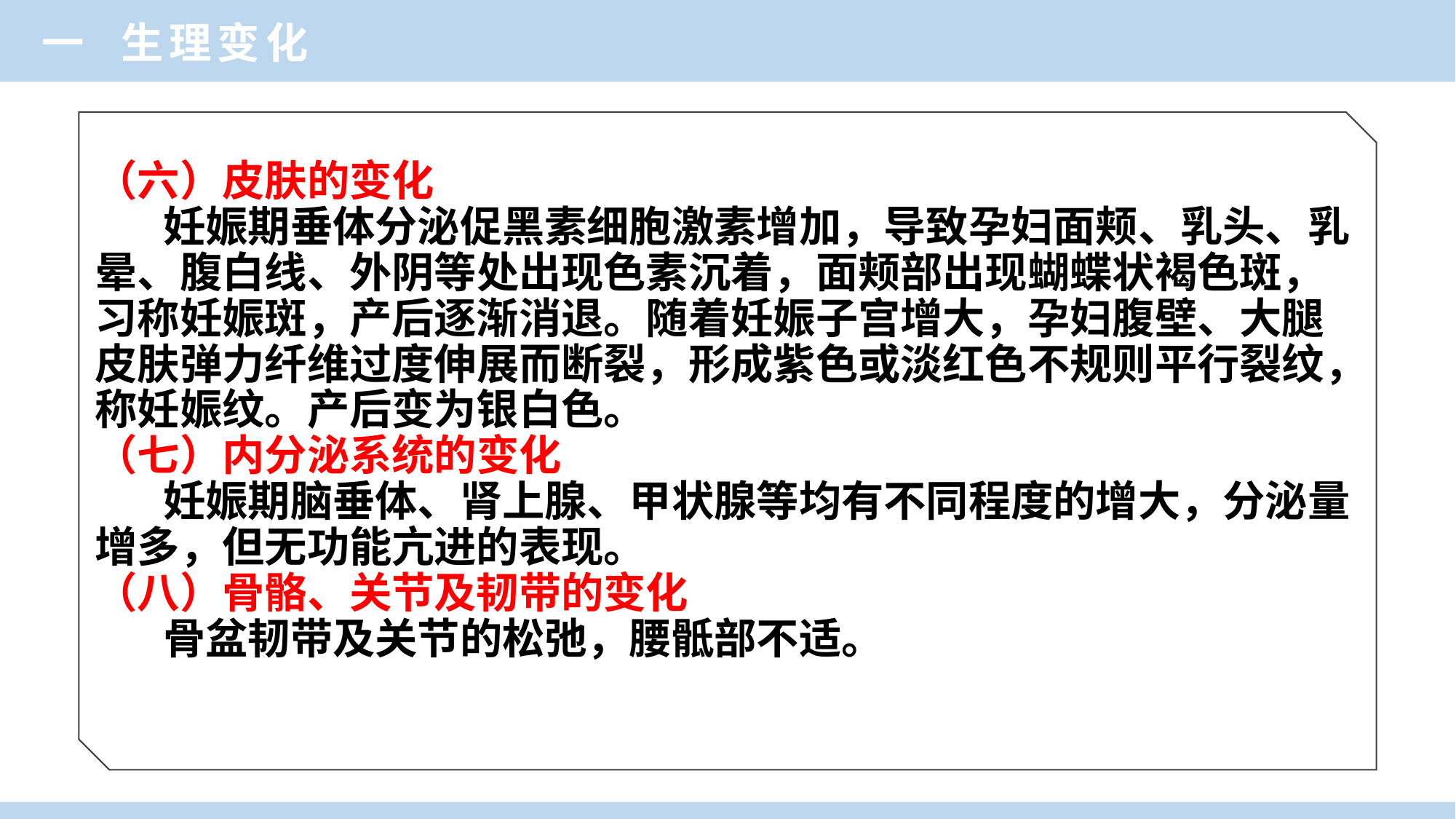

一  生理变化

（六）皮肤的变化
      妊娠期垂体分泌促黑素细胞激素增加，导致孕妇面颊、乳头、乳晕、腹白线、外阴等处出现色素沉着，面颊部出现蝴蝶状褐色斑，习称妊娠斑，产后逐渐消退。随着妊娠子宫增大，孕妇腹壁、大腿皮肤弹力纤维过度伸展而断裂，形成紫色或淡红色不规则平行裂纹，称妊娠纹。产后变为银白色。
（七）内分泌系统的变化
      妊娠期脑垂体、肾上腺、甲状腺等均有不同程度的增大，分泌量增多，但无功能亢进的表现。
（八）骨骼、关节及韧带的变化
      骨盆韧带及关节的松弛，腰骶部不适。